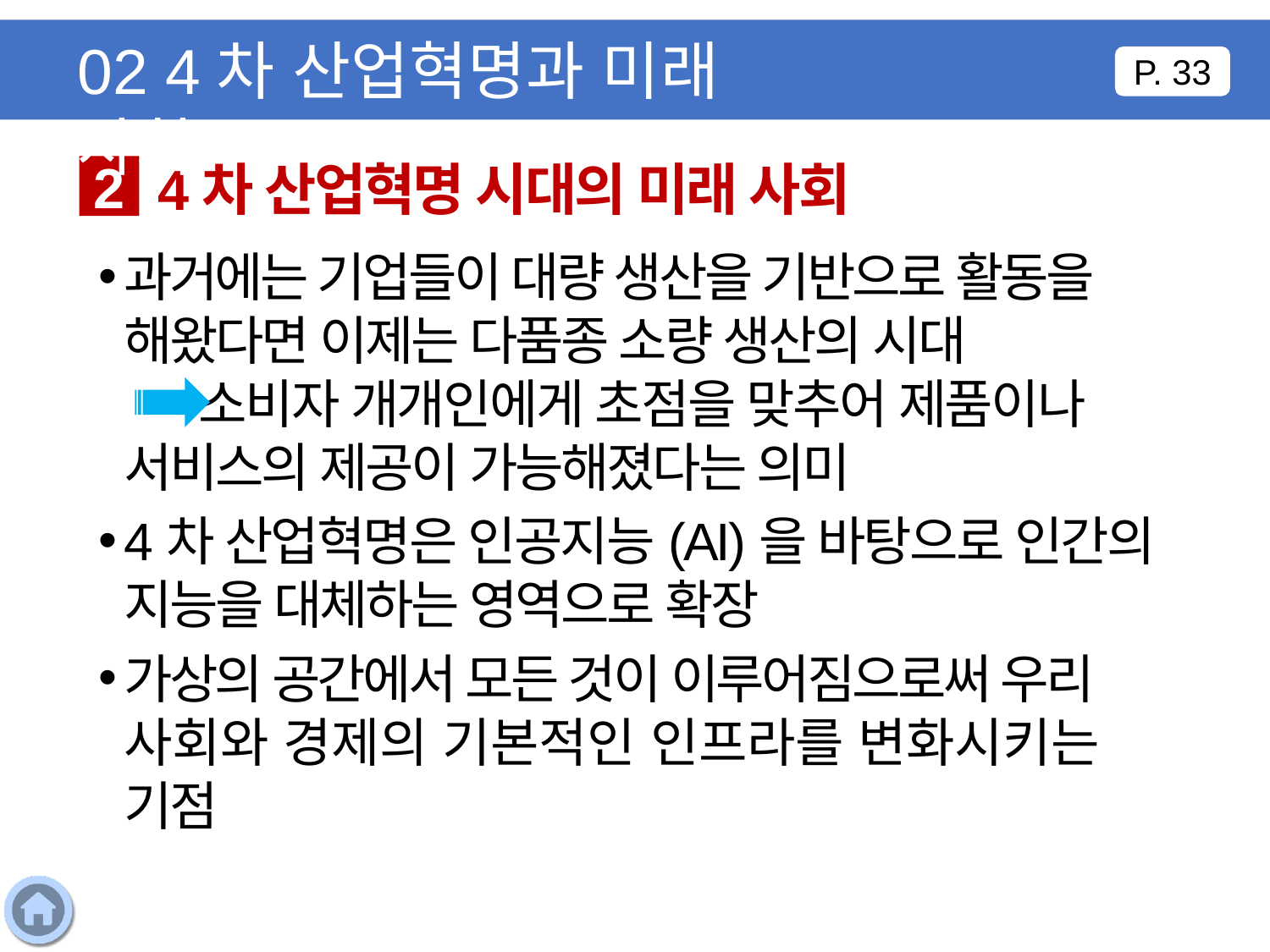

02 4차 산업혁명과 미래 사회
P. 33
4차 산업혁명 시대의 미래 사회
2
과거에는 기업들이 대량 생산을 기반으로 활동을 해왔다면 이제는 다품종 소량 생산의 시대
      소비자 개개인에게 초점을 맞추어 제품이나 서비스의 제공이 가능해졌다는 의미
4차 산업혁명은 인공지능(AI)을 바탕으로 인간의 지능을 대체하는 영역으로 확장
가상의 공간에서 모든 것이 이루어짐으로써 우리 사회와 경제의 기본적인 인프라를 변화시키는 기점